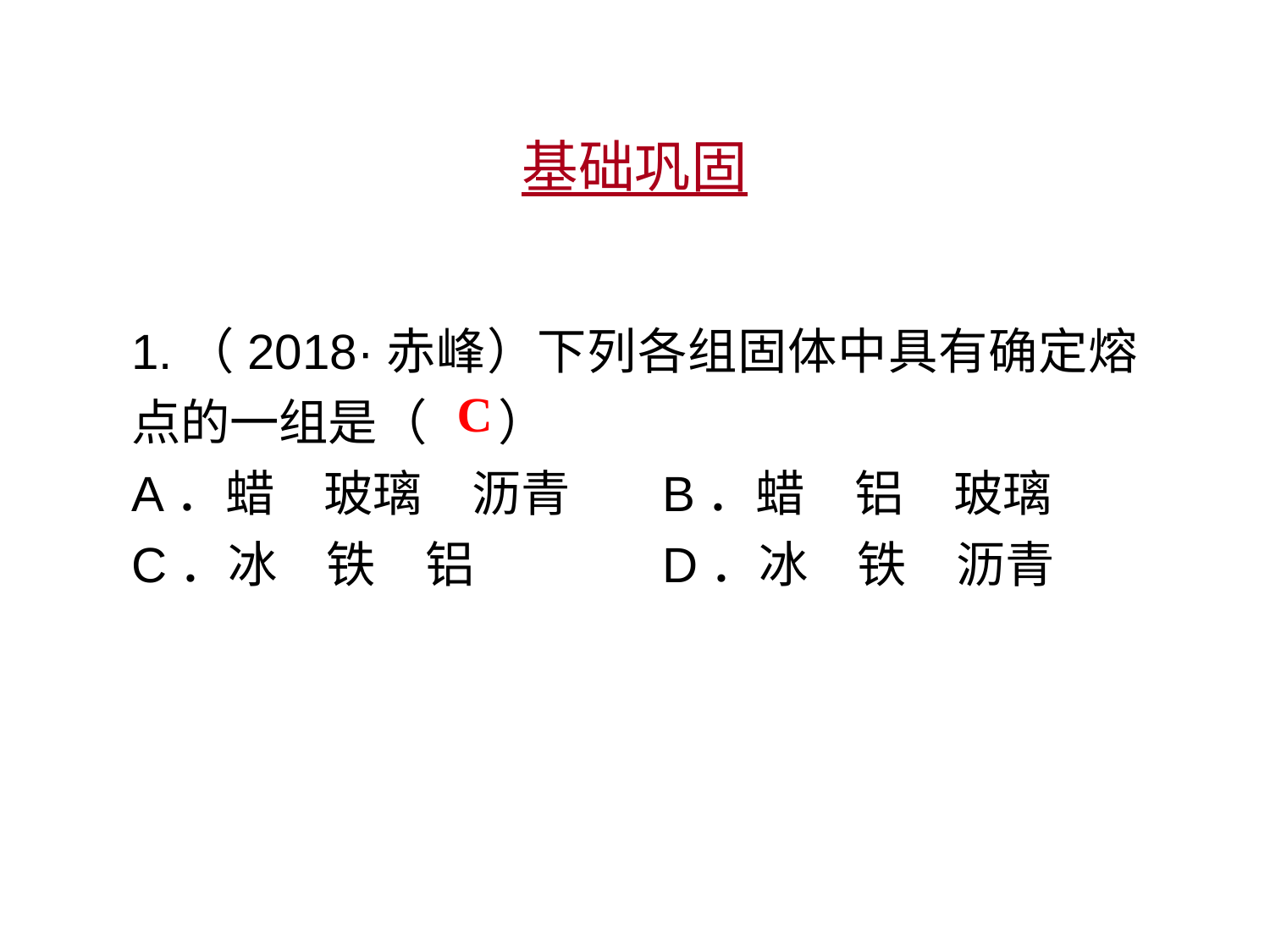

基础巩固
1.（2018·赤峰）下列各组固体中具有确定熔点的一组是（　  ）
A．蜡　玻璃　沥青	 B．蜡　铝　玻璃
C．冰　铁　铝		 D．冰　铁　沥青
C